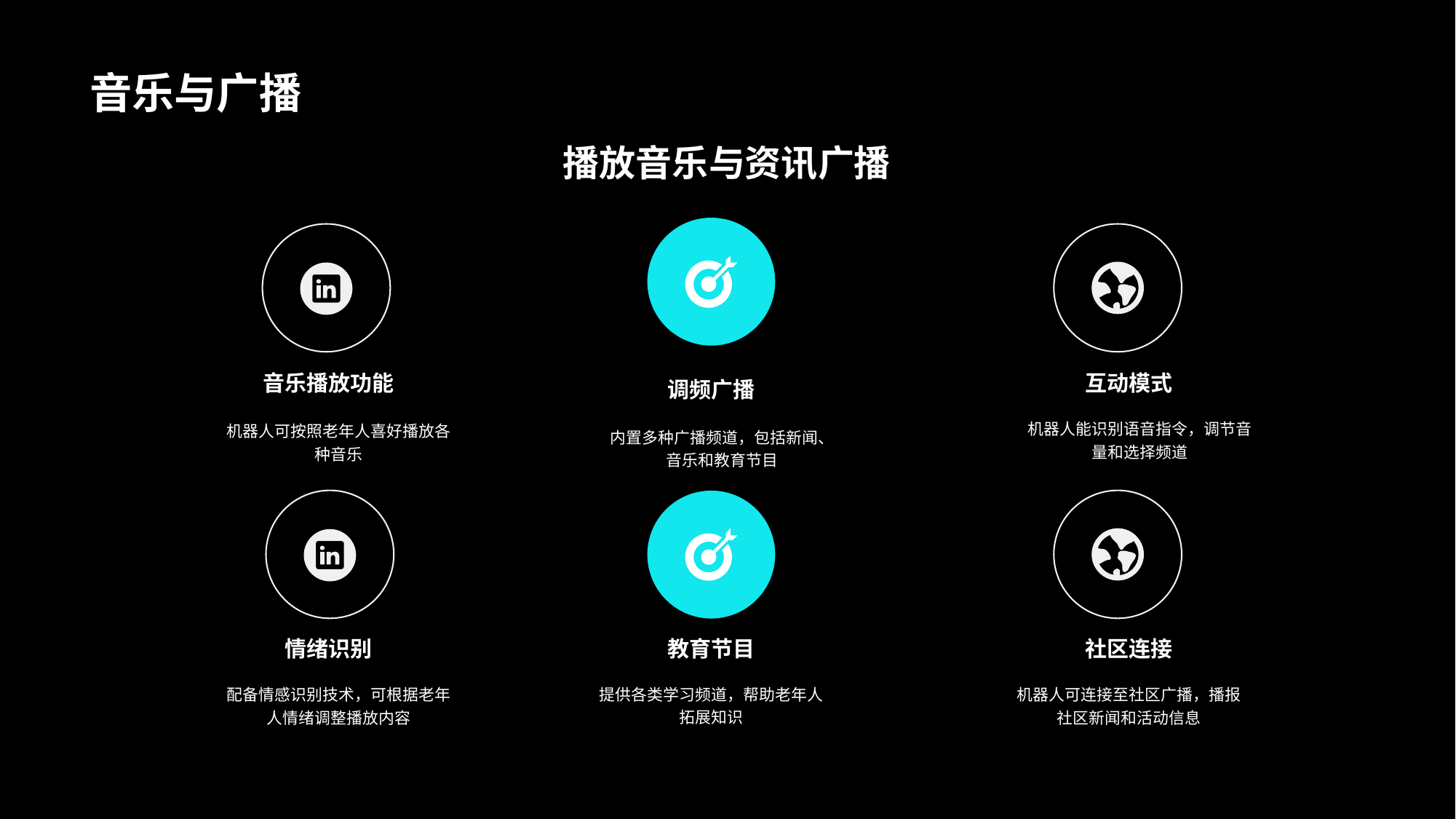

# 音乐与广播
播放音乐与资讯广播

调频广播
内置多种广播频道，包括新闻、音乐和教育节目

音乐播放功能
机器人可按照老年人喜好播放各种音乐

互动模式
机器人能识别语音指令，调节音量和选择频道

情绪识别
配备情感识别技术，可根据老年人情绪调整播放内容

社区连接
机器人可连接至社区广播，播报社区新闻和活动信息

教育节目
提供各类学习频道，帮助老年人拓展知识